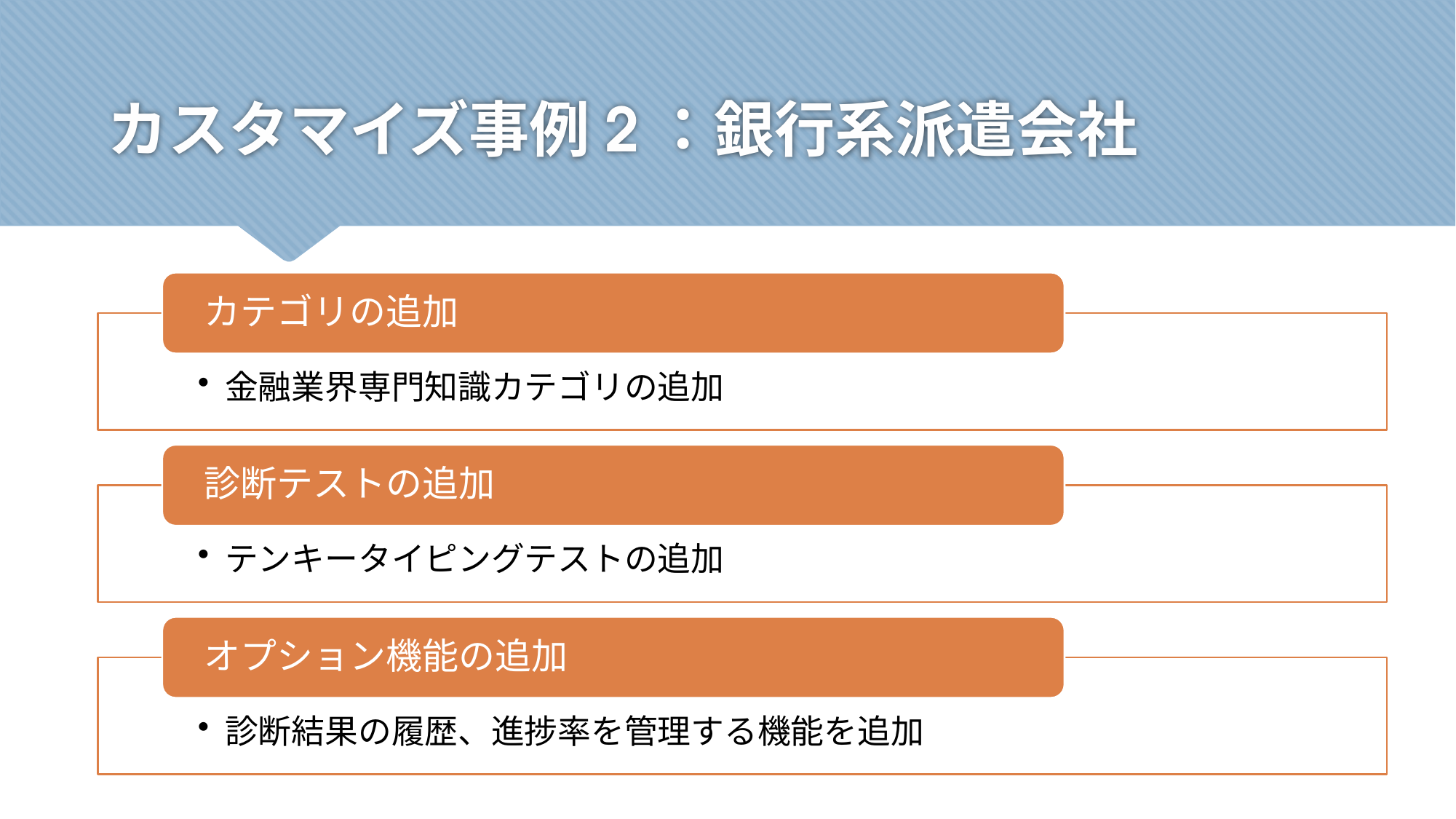

# カスタマイズ事例2：銀行系派遣会社
金融業界専門知識カテゴリの追加
カテゴリの追加
テンキータイピングテストの追加
診断テストの追加
診断結果の履歴、進捗率を管理する機能を追加
オプション機能の追加